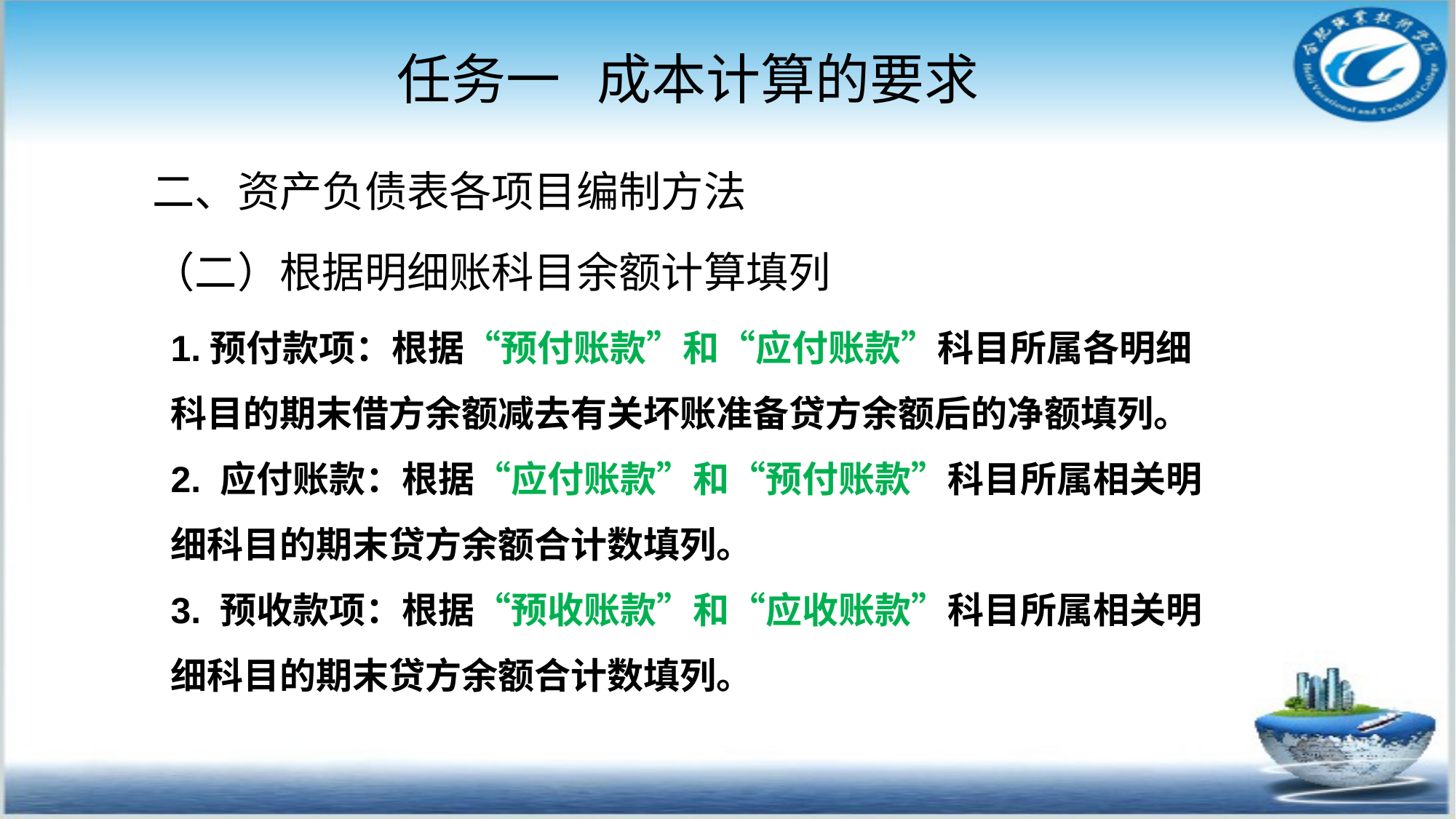

# 任务一   成本计算的要求
二、资产负债表各项目编制方法
（二）根据明细账科目余额计算填列
1.预付款项：根据“预付账款”和“应付账款”科目所属各明细科目的期末借方余额减去有关坏账准备贷方余额后的净额填列。
2. 应付账款：根据“应付账款”和“预付账款”科目所属相关明细科目的期末贷方余额合计数填列。
3. 预收款项：根据“预收账款”和“应收账款”科目所属相关明细科目的期末贷方余额合计数填列。